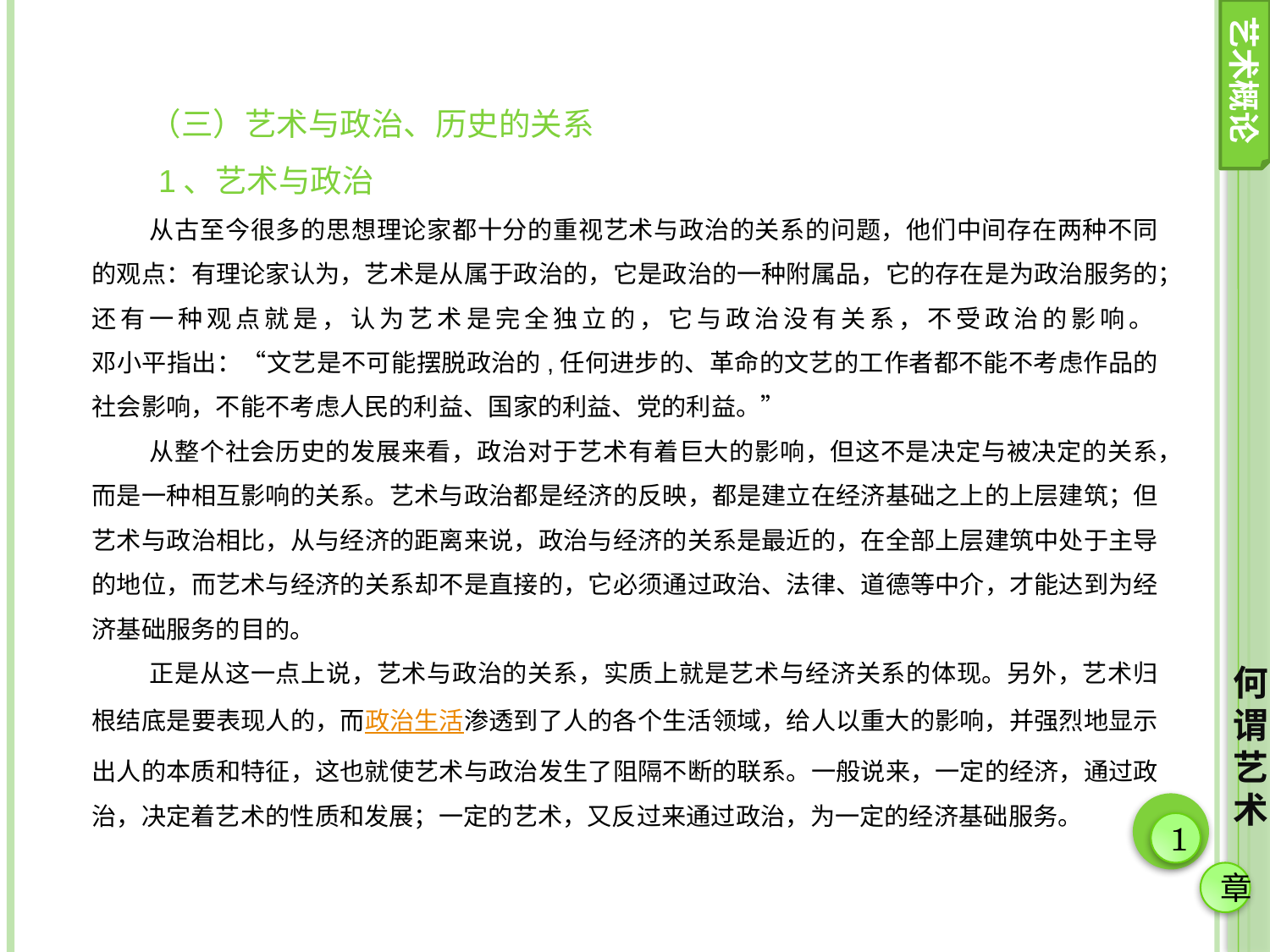

艺术概论
（三）艺术与政治、历史的关系
 1、艺术与政治
从古至今很多的思想理论家都十分的重视艺术与政治的关系的问题，他们中间存在两种不同的观点：有理论家认为，艺术是从属于政治的，它是政治的一种附属品，它的存在是为政治服务的；还有一种观点就是，认为艺术是完全独立的，它与政治没有关系，不受政治的影响。
邓小平指出：“文艺是不可能摆脱政治的,任何进步的、革命的文艺的工作者都不能不考虑作品的社会影响，不能不考虑人民的利益、国家的利益、党的利益。”
从整个社会历史的发展来看，政治对于艺术有着巨大的影响，但这不是决定与被决定的关系，而是一种相互影响的关系。艺术与政治都是经济的反映，都是建立在经济基础之上的上层建筑；但艺术与政治相比，从与经济的距离来说，政治与经济的关系是最近的，在全部上层建筑中处于主导的地位，而艺术与经济的关系却不是直接的，它必须通过政治、法律、道德等中介，才能达到为经济基础服务的目的。
正是从这一点上说，艺术与政治的关系，实质上就是艺术与经济关系的体现。另外，艺术归根结底是要表现人的，而政治生活渗透到了人的各个生活领域，给人以重大的影响，并强烈地显示出人的本质和特征，这也就使艺术与政治发生了阻隔不断的联系。一般说来，一定的经济，通过政治，决定着艺术的性质和发展；一定的艺术，又反过来通过政治，为一定的经济基础服务。

何谓艺术
1
章